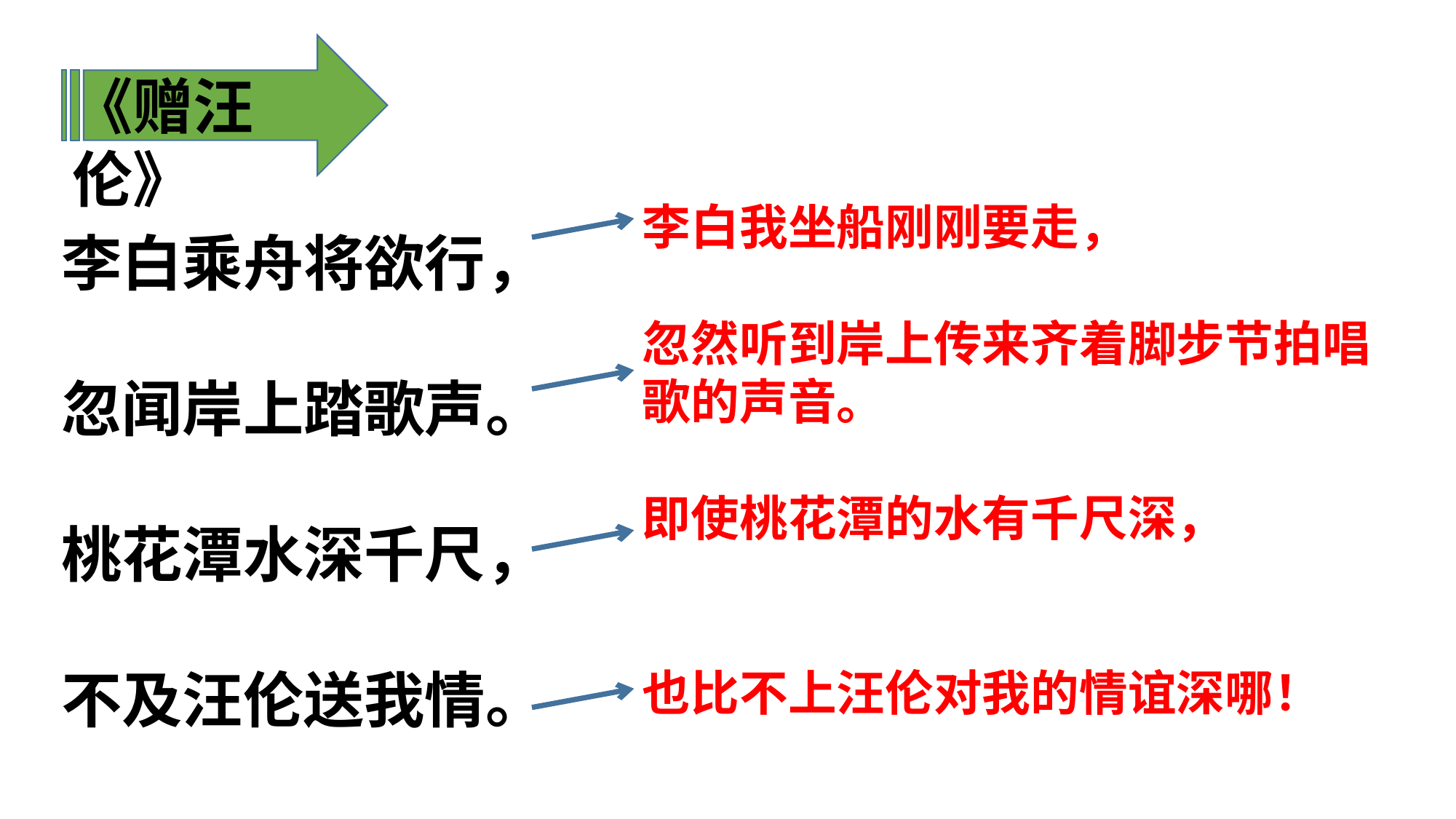

《赠汪伦》
李白乘舟将欲行，
忽闻岸上踏歌声。
桃花潭水深千尺，
不及汪伦送我情。
李白我坐船刚刚要走，

忽然听到岸上传来齐着脚步节拍唱歌的声音。

即使桃花潭的水有千尺深，

也比不上汪伦对我的情谊深哪！